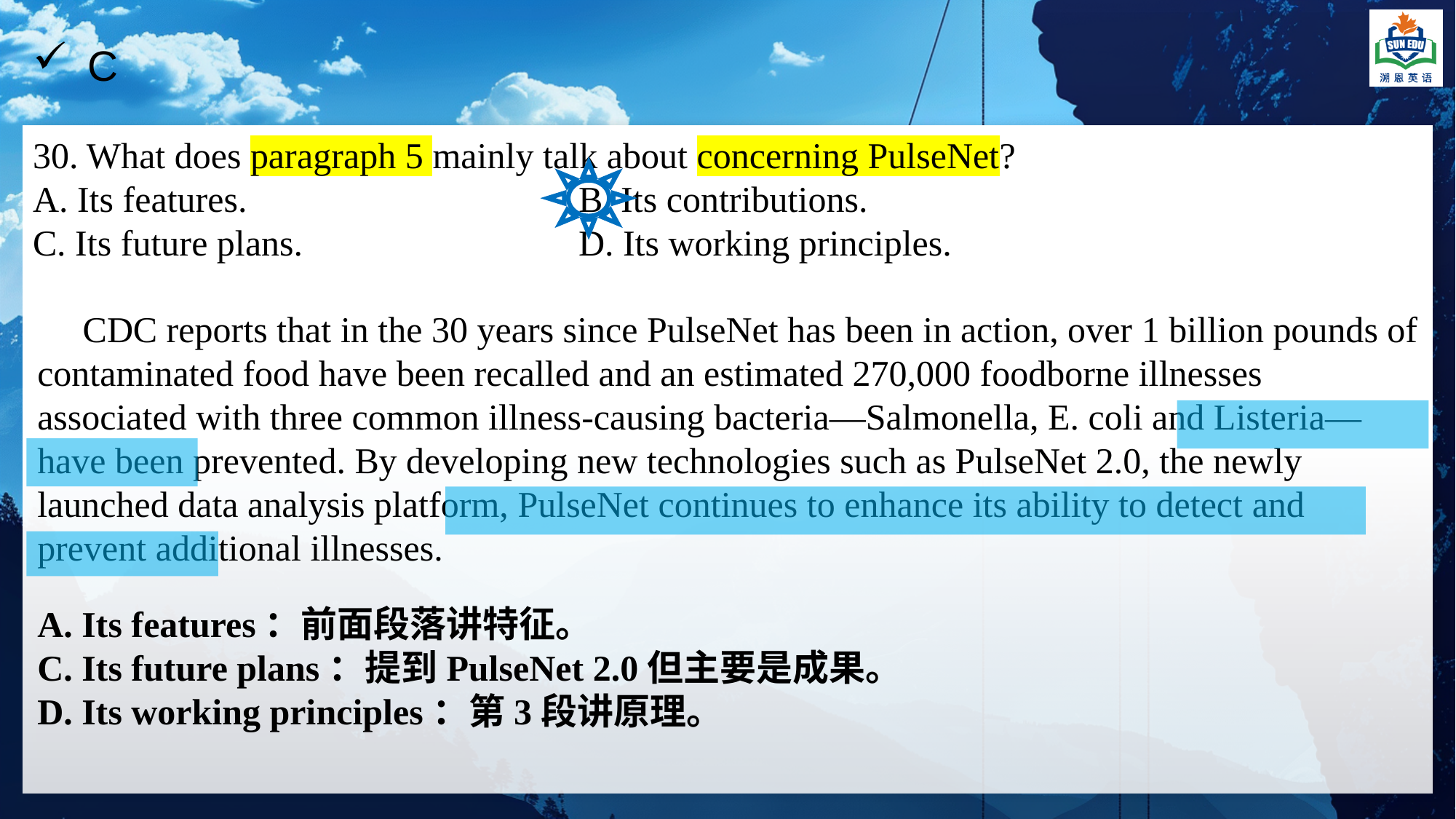

C
30. What does paragraph 5 mainly talk about concerning PulseNet?
A. Its features.				B. Its contributions.
C. Its future plans.			D. Its working principles.

     CDC reports that in the 30 years since PulseNet has been in action, over 1 billion pounds of contaminated food have been recalled and an estimated 270,000 foodborne illnesses associated with three common illness-causing bacteria—Salmonella, E. coli and Listeria—have been prevented. By developing new technologies such as PulseNet 2.0, the newly launched data analysis platform, PulseNet continues to enhance its ability to detect and prevent additional illnesses.

A. Its features：前面段落讲特征。
C. Its future plans：提到PulseNet 2.0但主要是成果。
D. Its working principles：第3段讲原理。